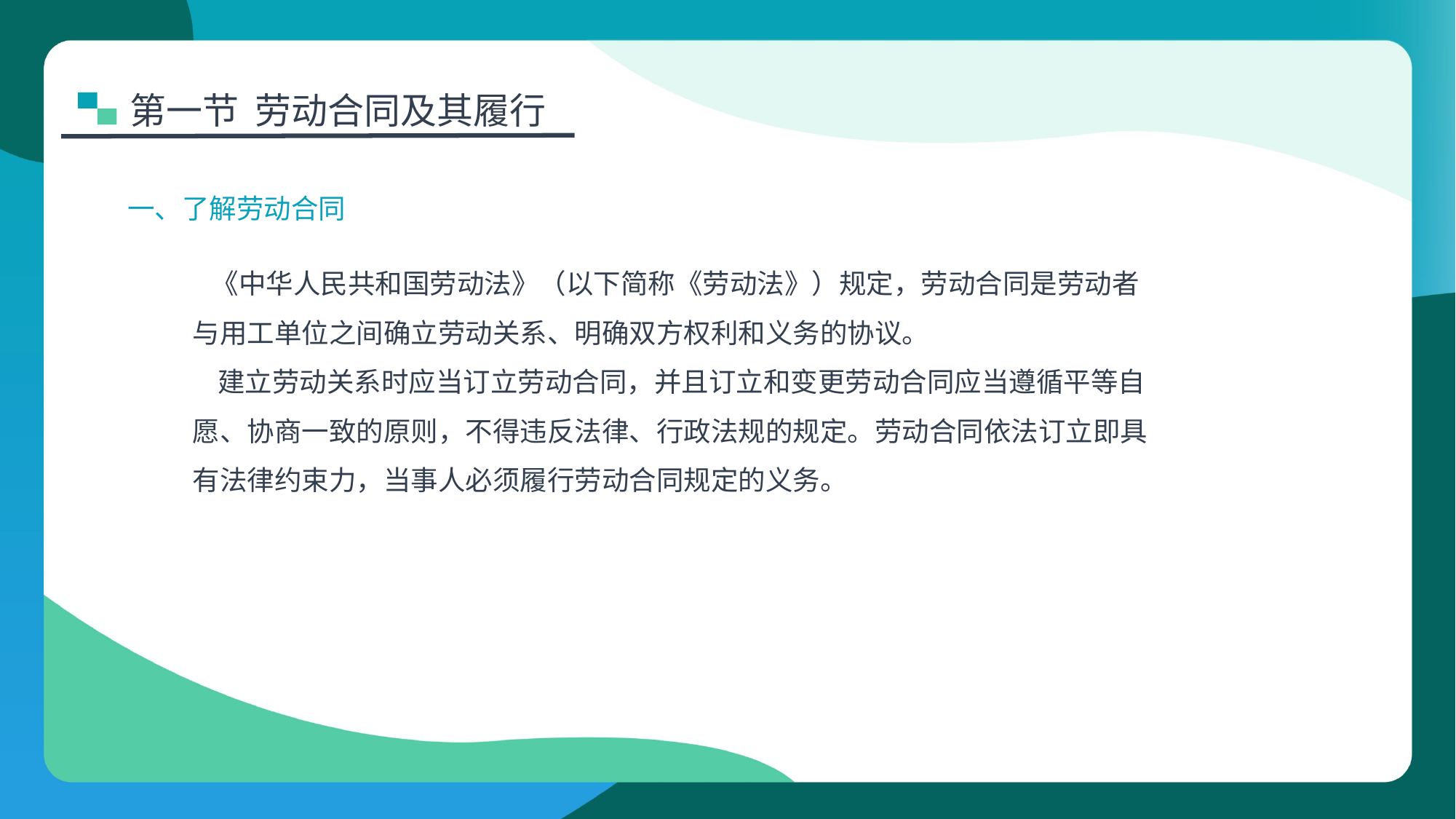

第一节  劳动合同及其履行

一、了解劳动合同
  《中华人民共和国劳动法》（以下简称《劳动法》）规定，劳动合同是劳动者与用工单位之间确立劳动关系、明确双方权利和义务的协议。
   建立劳动关系时应当订立劳动合同，并且订立和变更劳动合同应当遵循平等自愿、协商一致的原则，不得违反法律、行政法规的规定。劳动合同依法订立即具有法律约束力，当事人必须履行劳动合同规定的义务。